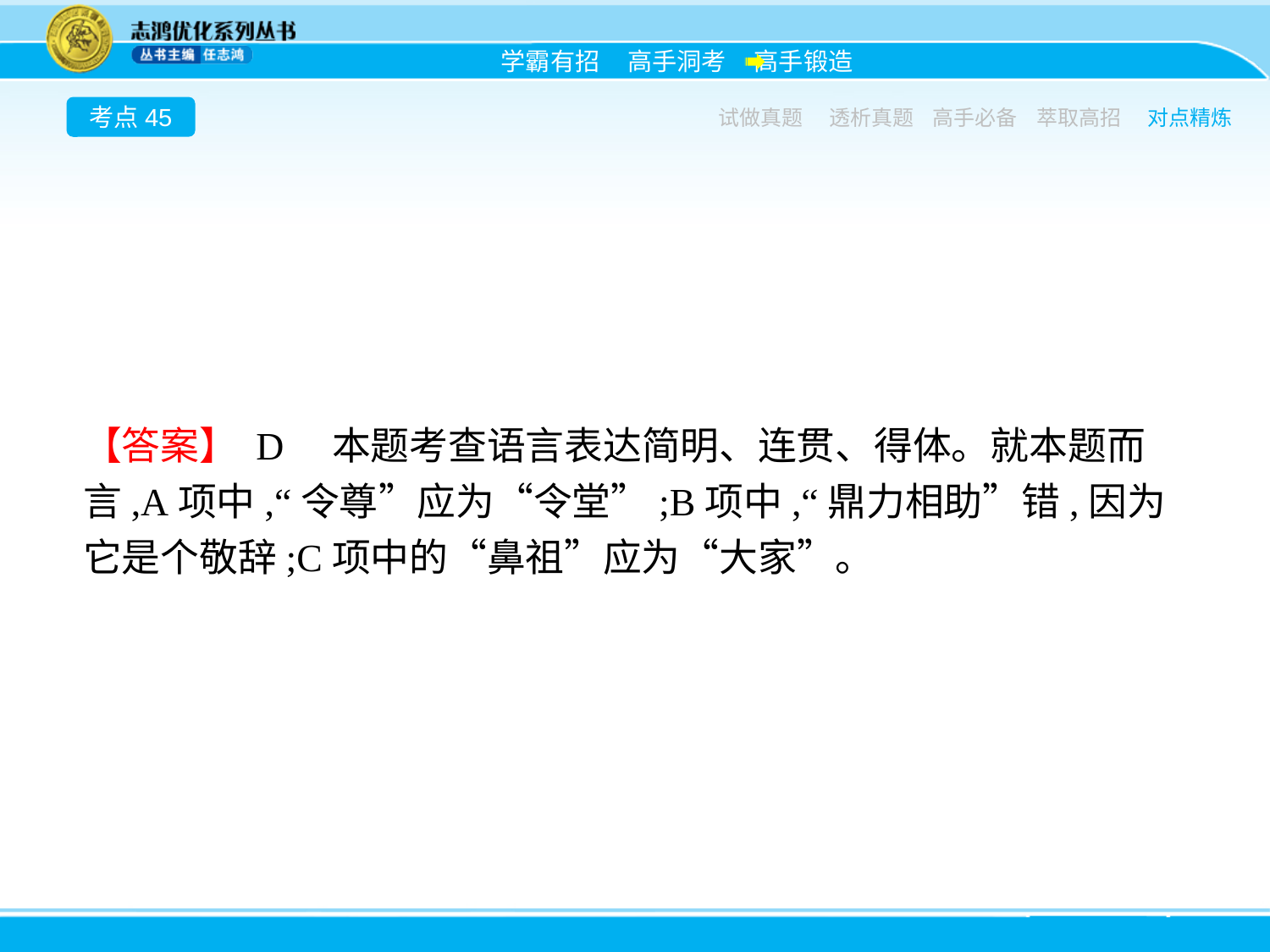

考点45
试做真题
透析真题
高手必备
萃取高招
对点精炼
【答案】 D　本题考查语言表达简明、连贯、得体。就本题而言,A项中,“令尊”应为“令堂”;B项中,“鼎力相助”错,因为它是个敬辞;C项中的“鼻祖”应为“大家”。